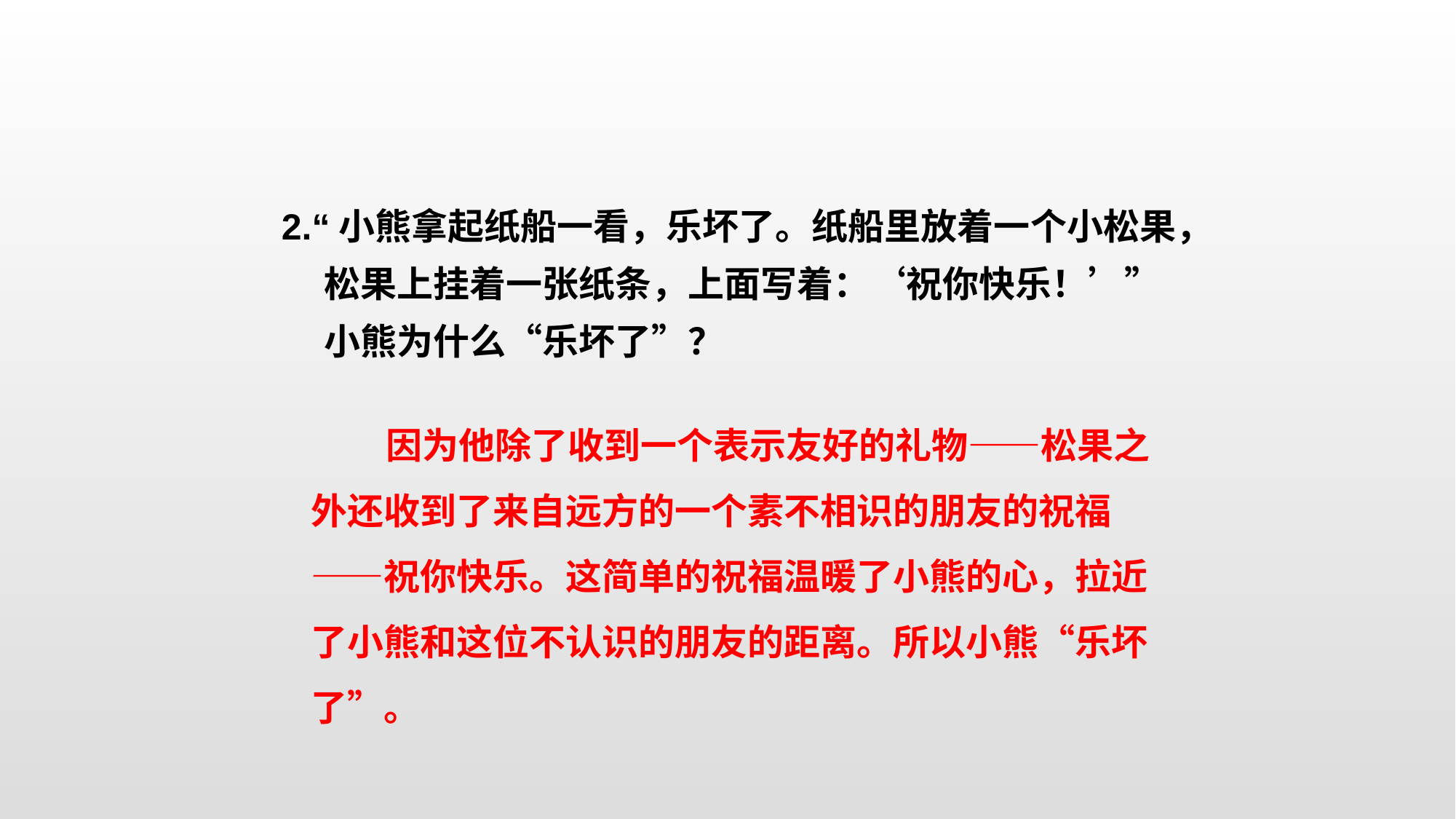

2.“小熊拿起纸船一看，乐坏了。纸船里放着一个小松果，松果上挂着一张纸条，上面写着：‘祝你快乐！’”小熊为什么“乐坏了”？
因为他除了收到一个表示友好的礼物——松果之外还收到了来自远方的一个素不相识的朋友的祝福——祝你快乐。这简单的祝福温暖了小熊的心，拉近了小熊和这位不认识的朋友的距离。所以小熊“乐坏了”。